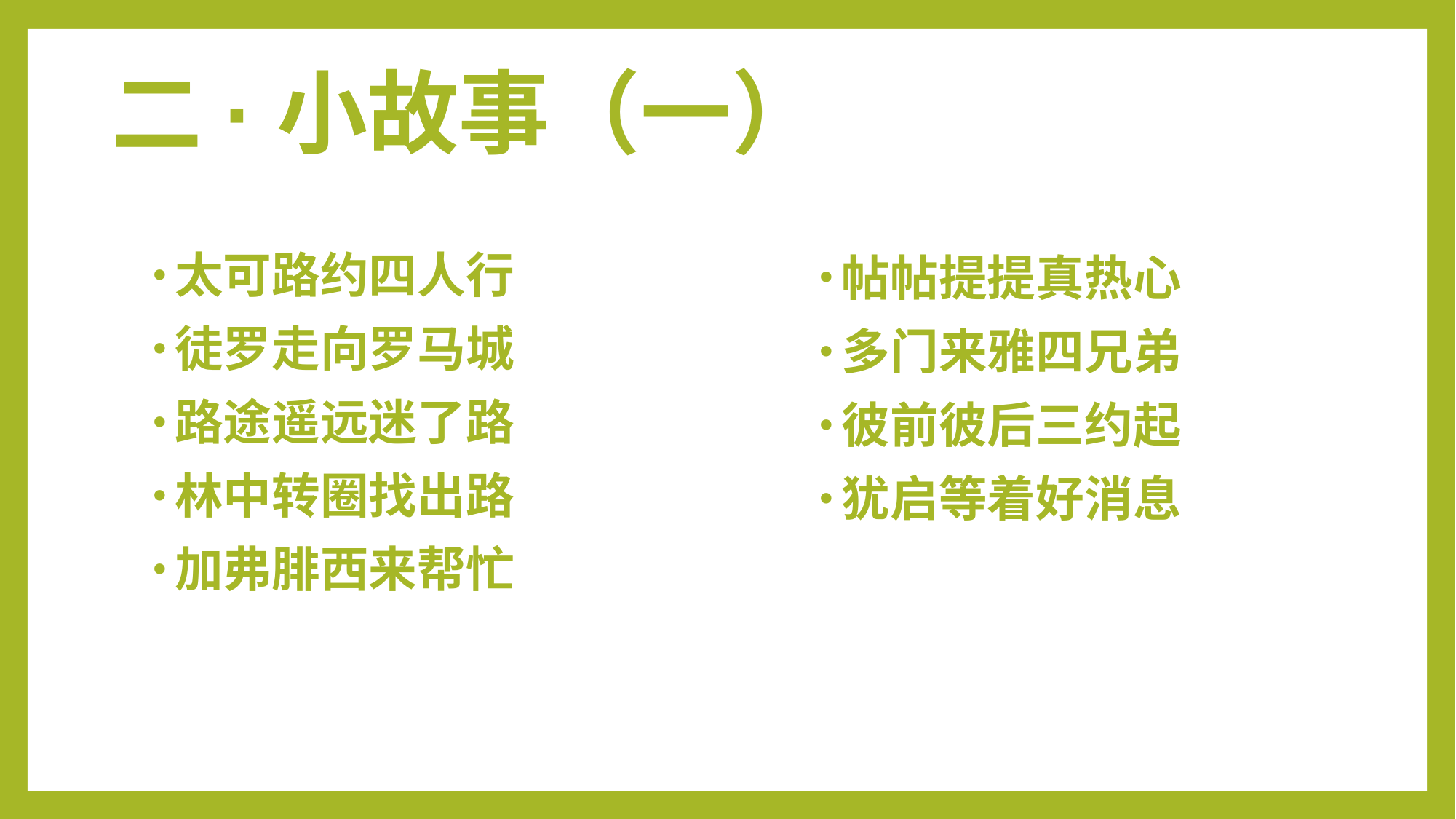

# 二·小故事（一）
太可路约四人行
徒罗走向罗马城
路途遥远迷了路
林中转圈找出路
加弗腓西来帮忙
帖帖提提真热心
多门来雅四兄弟
彼前彼后三约起
犹启等着好消息